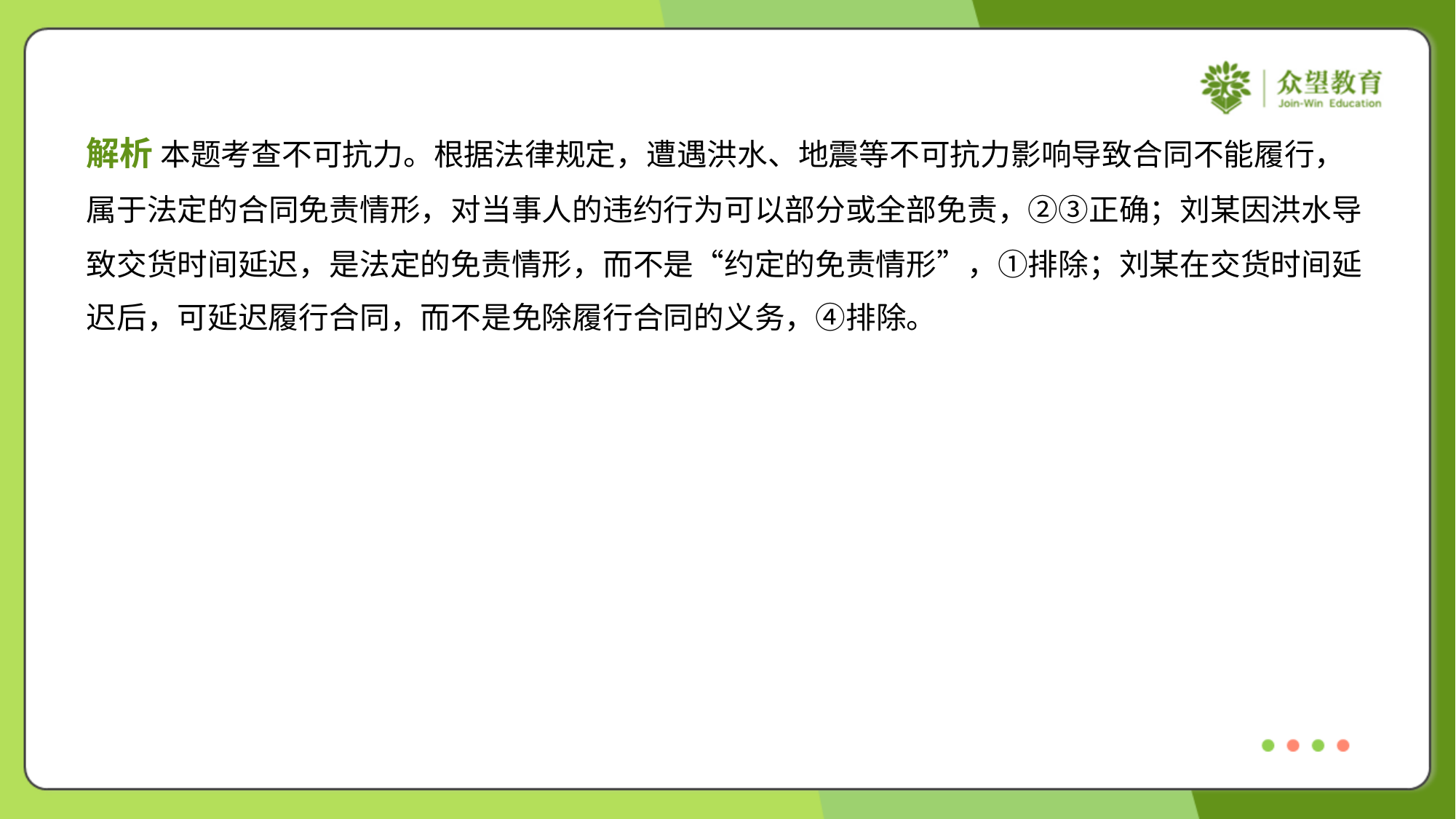

解析 本题考查不可抗力。根据法律规定，遭遇洪水、地震等不可抗力影响导致合同不能履行，
属于法定的合同免责情形，对当事人的违约行为可以部分或全部免责，②③正确；刘某因洪水导
致交货时间延迟，是法定的免责情形，而不是“约定的免责情形”，①排除；刘某在交货时间延
迟后，可延迟履行合同，而不是免除履行合同的义务，④排除。